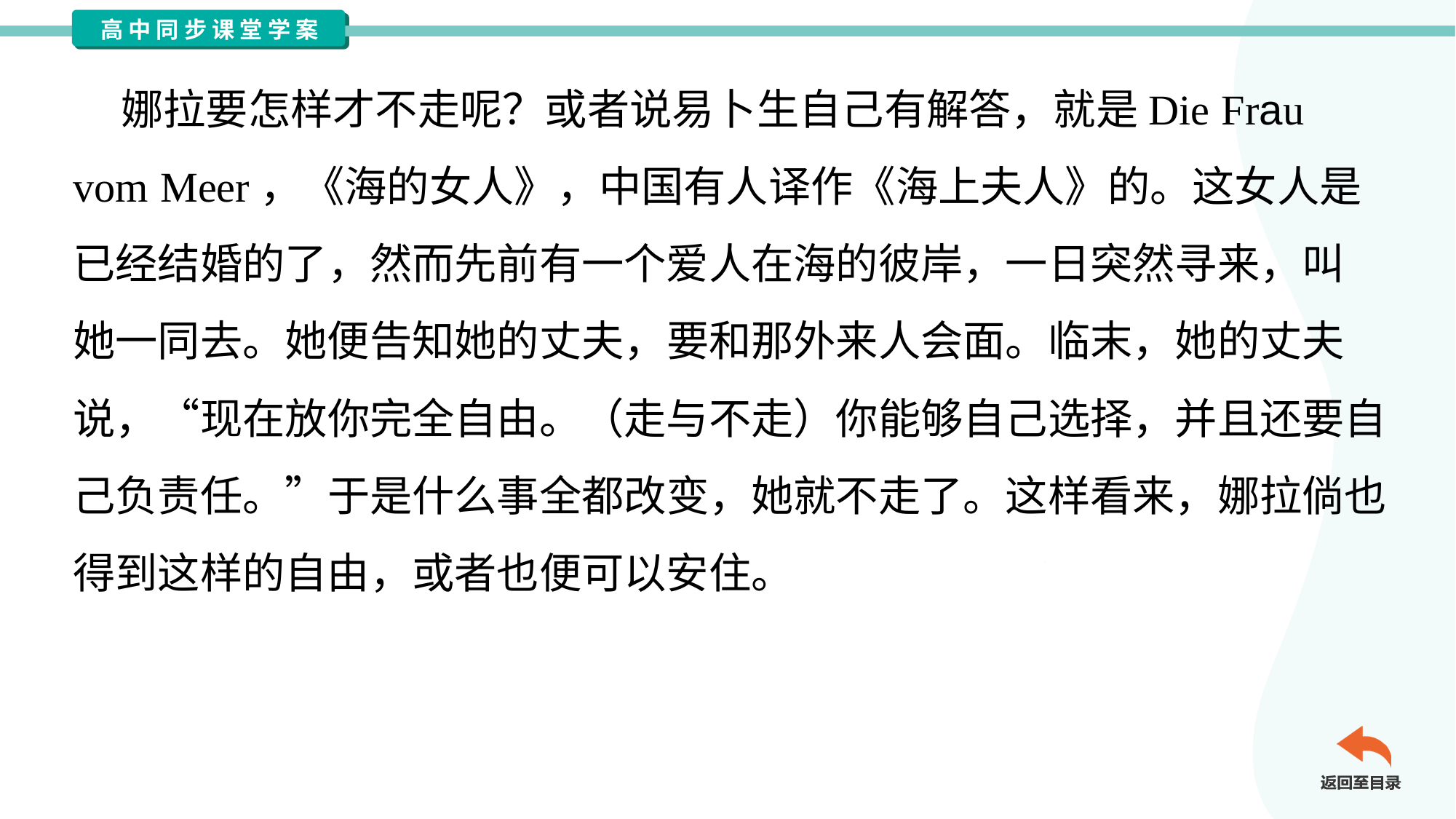

娜拉要怎样才不走呢？或者说易卜生自己有解答，就是Die Frau
vom Meer，《海的女人》，中国有人译作《海上夫人》的。这女人是
已经结婚的了，然而先前有一个爱人在海的彼岸，一日突然寻来，叫
她一同去。她便告知她的丈夫，要和那外来人会面。临末，她的丈夫
说，“现在放你完全自由。（走与不走）你能够自己选择，并且还要自
己负责任。”于是什么事全都改变，她就不走了。这样看来，娜拉倘也
得到这样的自由，或者也便可以安住。